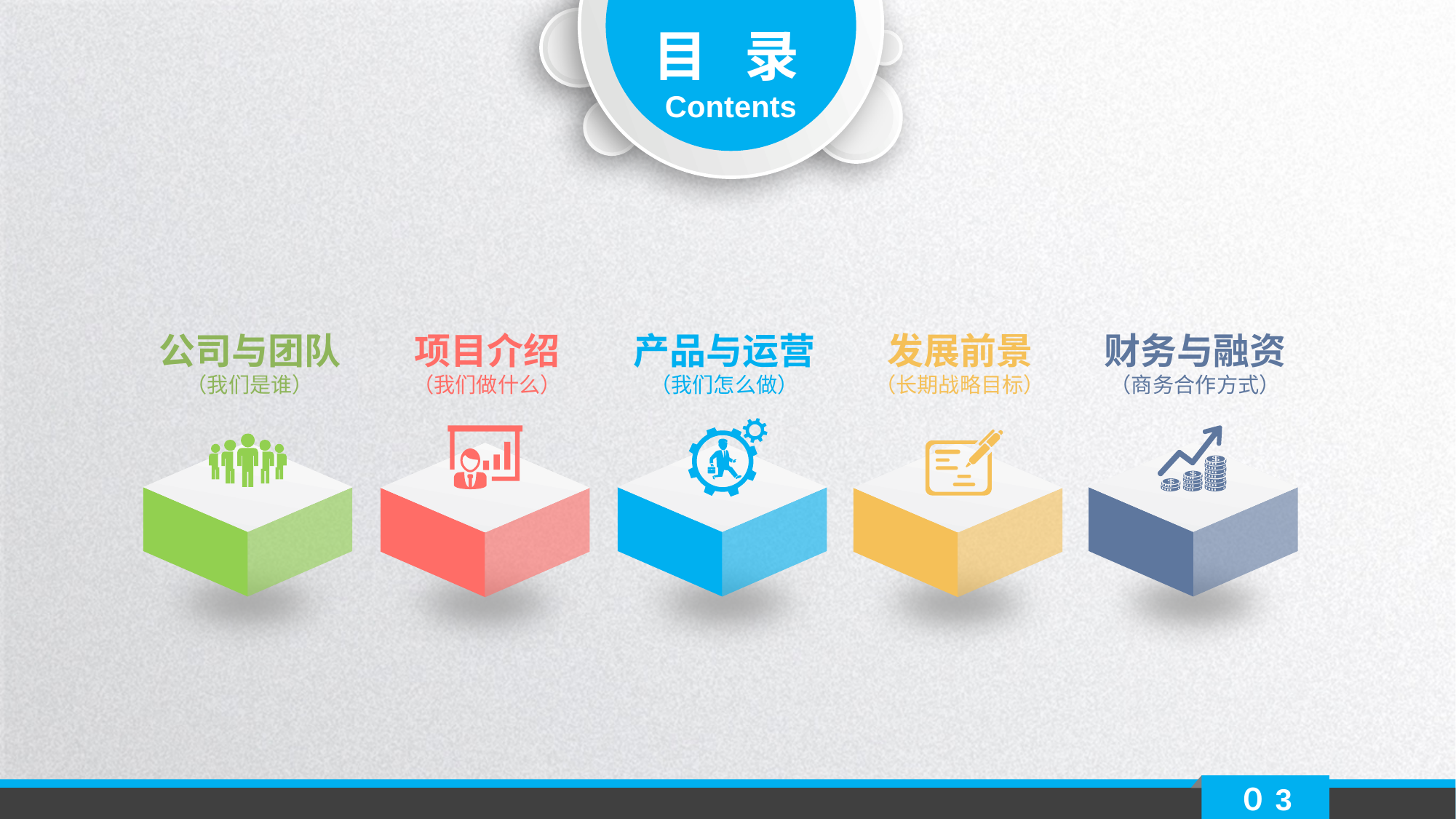

目   录
Contents

公司与团队
（我们是谁）
产品与运营
（我们怎么做）
财务与融资
（商务合作方式）
项目介绍
（我们做什么）
发展前景
（长期战略目标）

０3

延时符